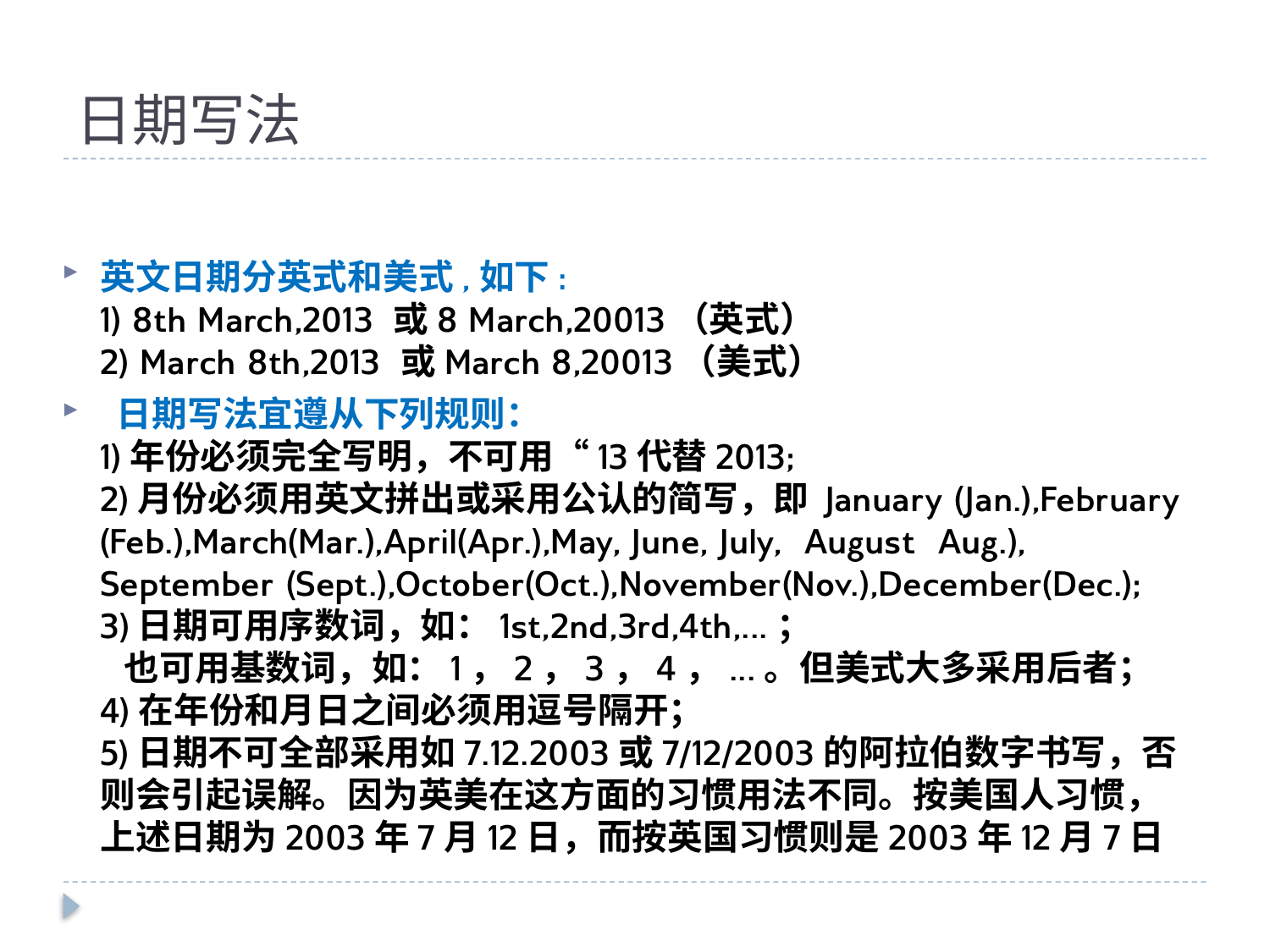

# 日期写法
英文日期分英式和美式,如下:
1) 8th March,2013 或8 March,20013（英式）
2) March 8th,2013 或March 8,20013（美式）
 日期写法宜遵从下列规则：
1)年份必须完全写明，不可用“13代替2013;
2)月份必须用英文拼出或采用公认的简写，即 January (Jan.),February (Feb.),March(Mar.),April(Apr.),May, June, July,  August  Aug.), September (Sept.),October(Oct.),November(Nov.),December(Dec.);
3)日期可用序数词，如：1st,2nd,3rd,4th,...；
   也可用基数词，如：1，2，3，4，...。但美式大多采用后者；
4)在年份和月日之间必须用逗号隔开；
5)日期不可全部采用如7.12.2003或7/12/2003的阿拉伯数字书写，否则会引起误解。因为英美在这方面的习惯用法不同。按美国人习惯，上述日期为2003年7月12日，而按英国习惯则是2003年12月7日